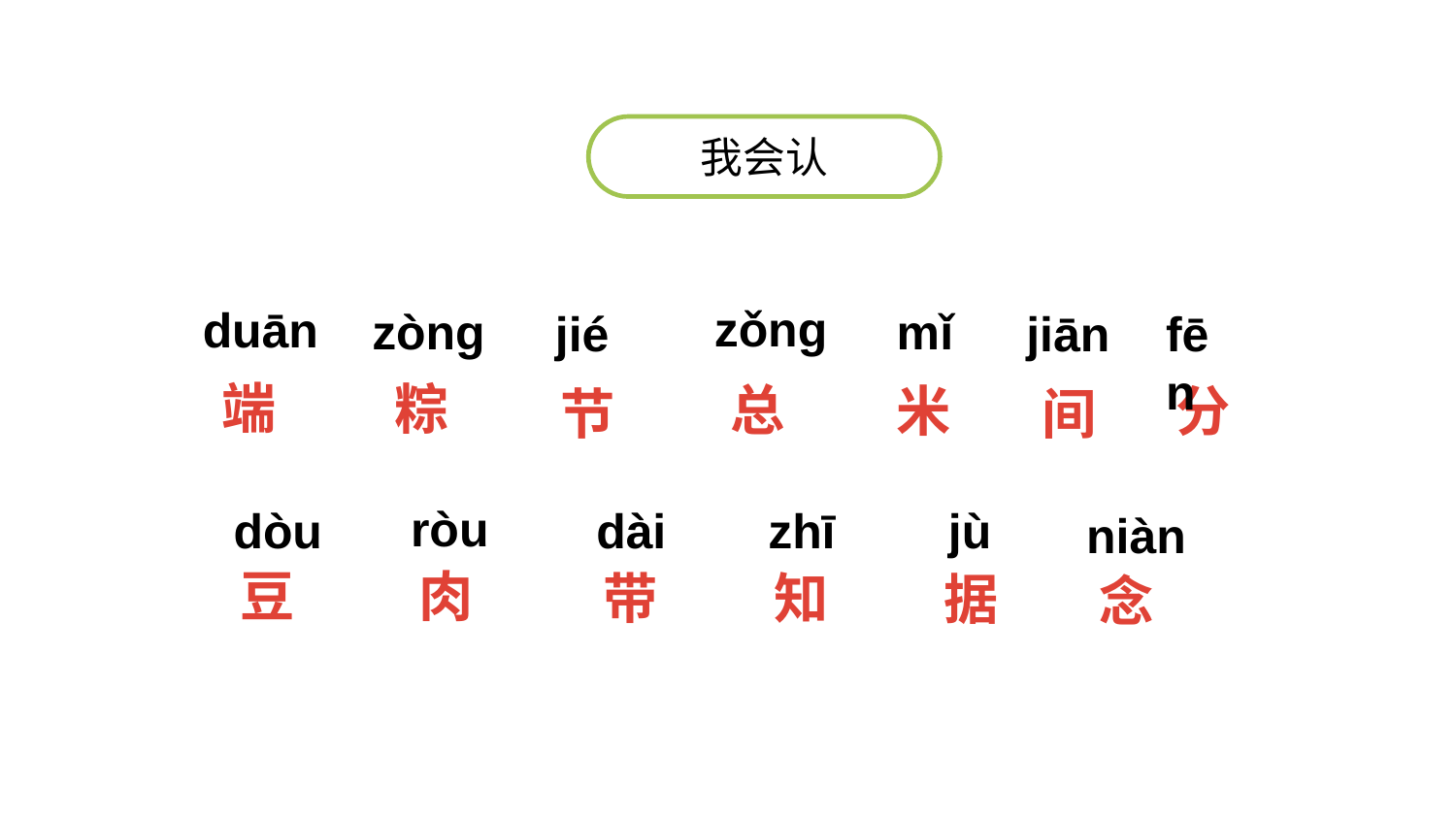

我会认
zǒng
duān
zòng
mǐ
jié
jiān
fēn
端
粽
总
分
米
间
节
ròu
dòu
dài
zhī
jù
niàn
豆
肉
带
知
据
念